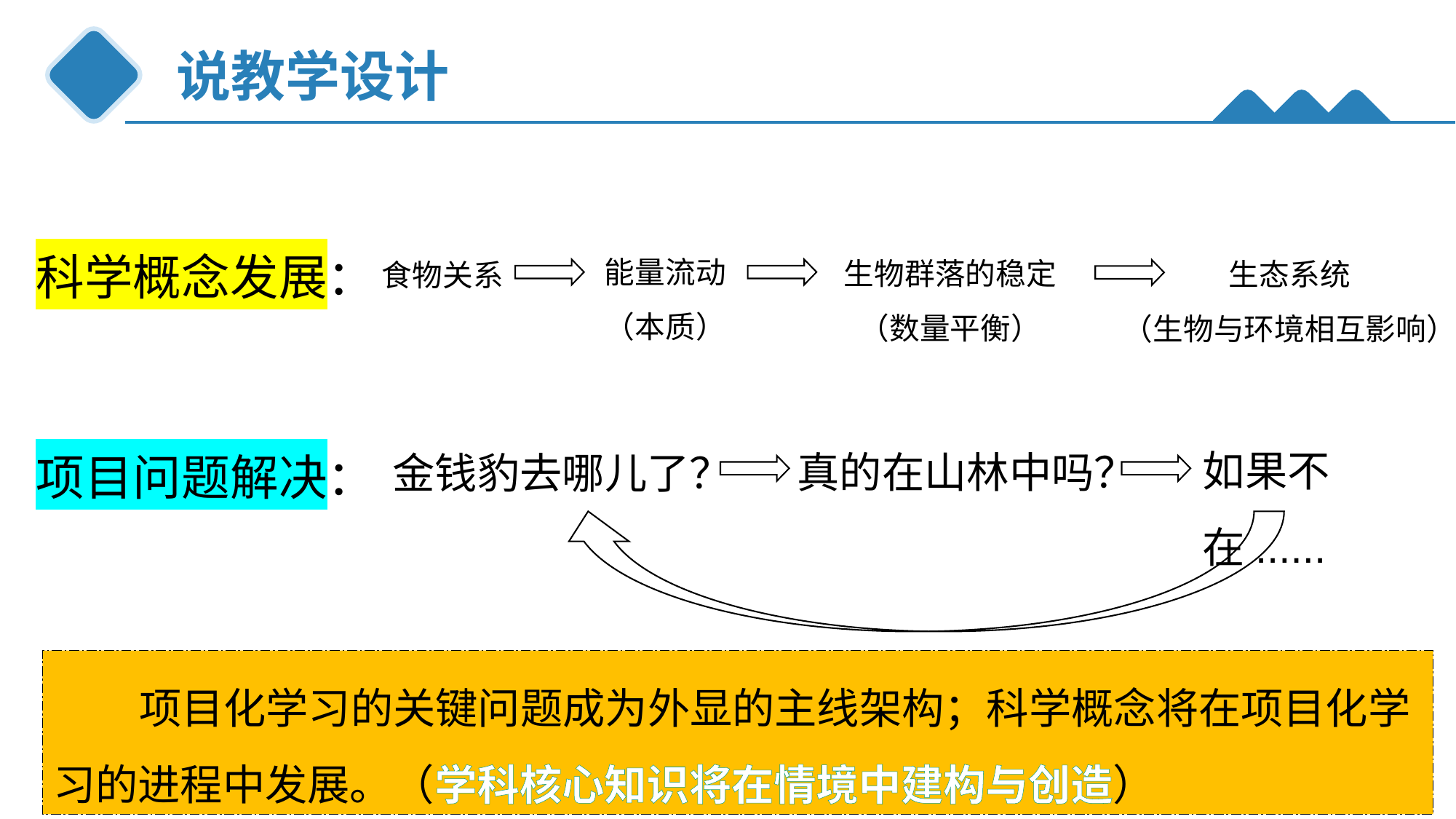

说教学设计

科学概念发展：
能量流动
（本质）
生物群落的稳定
（数量平衡）
生态系统
（生物与环境相互影响）
食物关系

项目问题解决：
如果不在......
真的在山林中吗？
金钱豹去哪儿了？

        项目化学习的关键问题成为外显的主线架构；科学概念将在项目化学习的进程中发展。（学科核心知识将在情境中建构与创造）